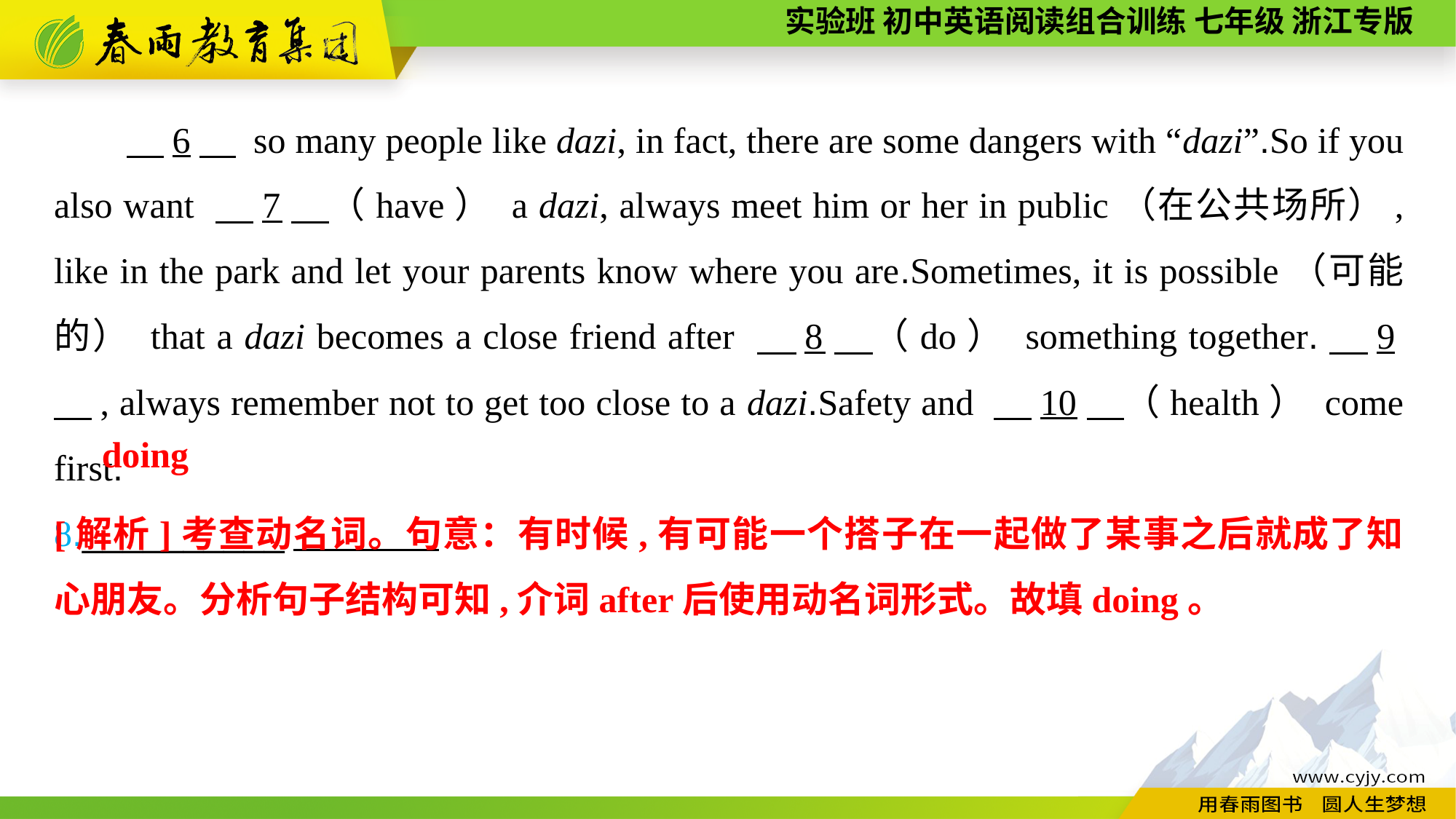

6　 so many people like dazi, in fact, there are some dangers with “dazi”.So if you also want 　7　（have） a dazi, always meet him or her in public（在公共场所）, like in the park and let your parents know where you are.Sometimes, it is possible（可能的） that a dazi becomes a close friend after 　8　（do） something together.　9　, always remember not to get too close to a dazi.Safety and 　10　（health） come first.
8.__________
doing
[解析]考查动名词。句意：有时候,有可能一个搭子在一起做了某事之后就成了知心朋友。分析句子结构可知,介词after后使用动名词形式。故填doing。